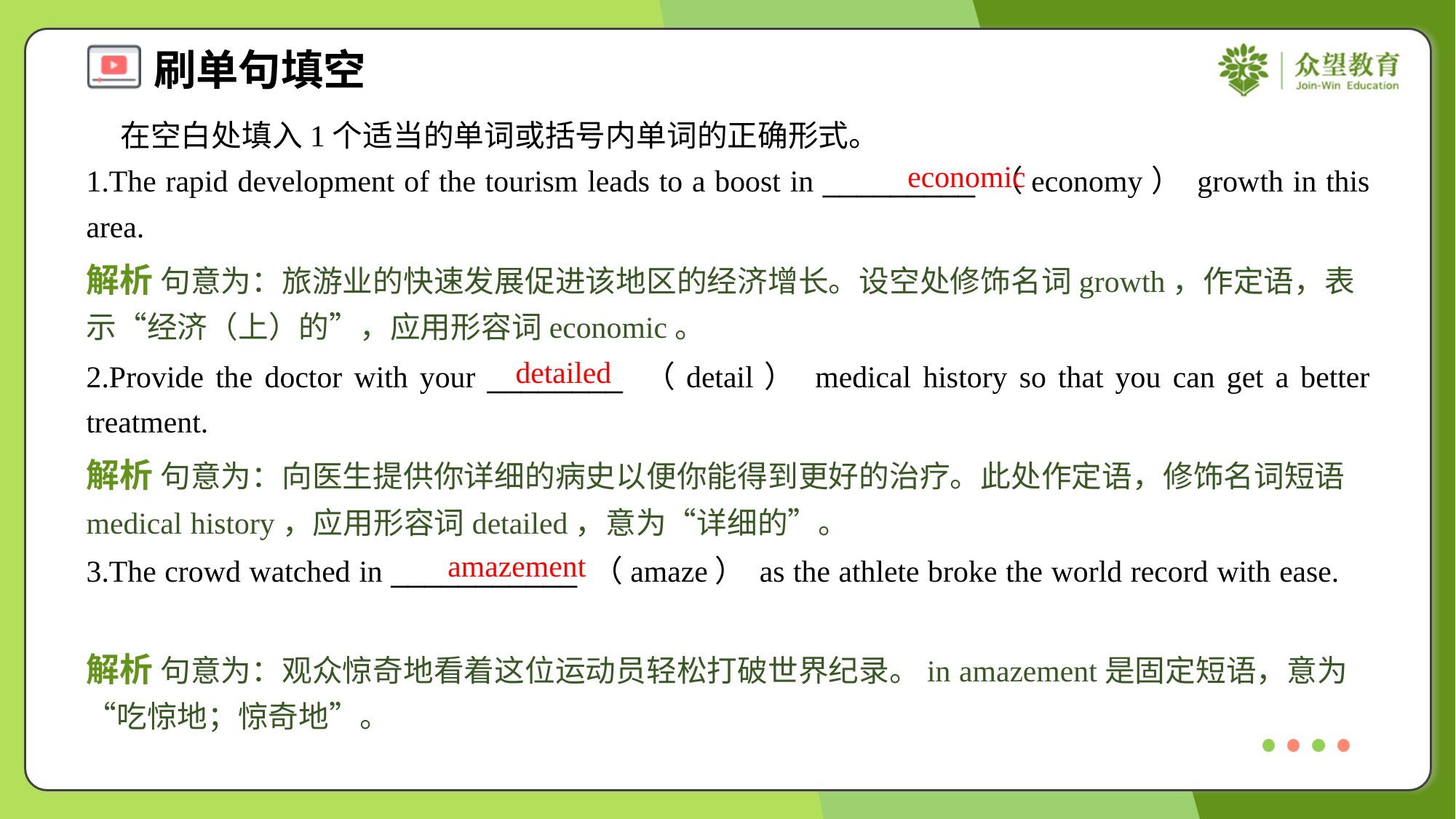

在空白处填入1个适当的单词或括号内单词的正确形式。
1.The rapid development of the tourism leads to a boost in _________ （economy） growth in this area.
economic
解析 句意为：旅游业的快速发展促进该地区的经济增长。设空处修饰名词growth，作定语，表示“经济（上）的”，应用形容词economic。
detailed
2.Provide the doctor with your ________ （detail） medical history so that you can get a better treatment.
解析 句意为：向医生提供你详细的病史以便你能得到更好的治疗。此处作定语，修饰名词短语medical history，应用形容词detailed，意为“详细的”。
amazement
3.The crowd watched in ___________ （amaze） as the athlete broke the world record with ease.
解析 句意为：观众惊奇地看着这位运动员轻松打破世界纪录。in amazement是固定短语，意为“吃惊地；惊奇地”。